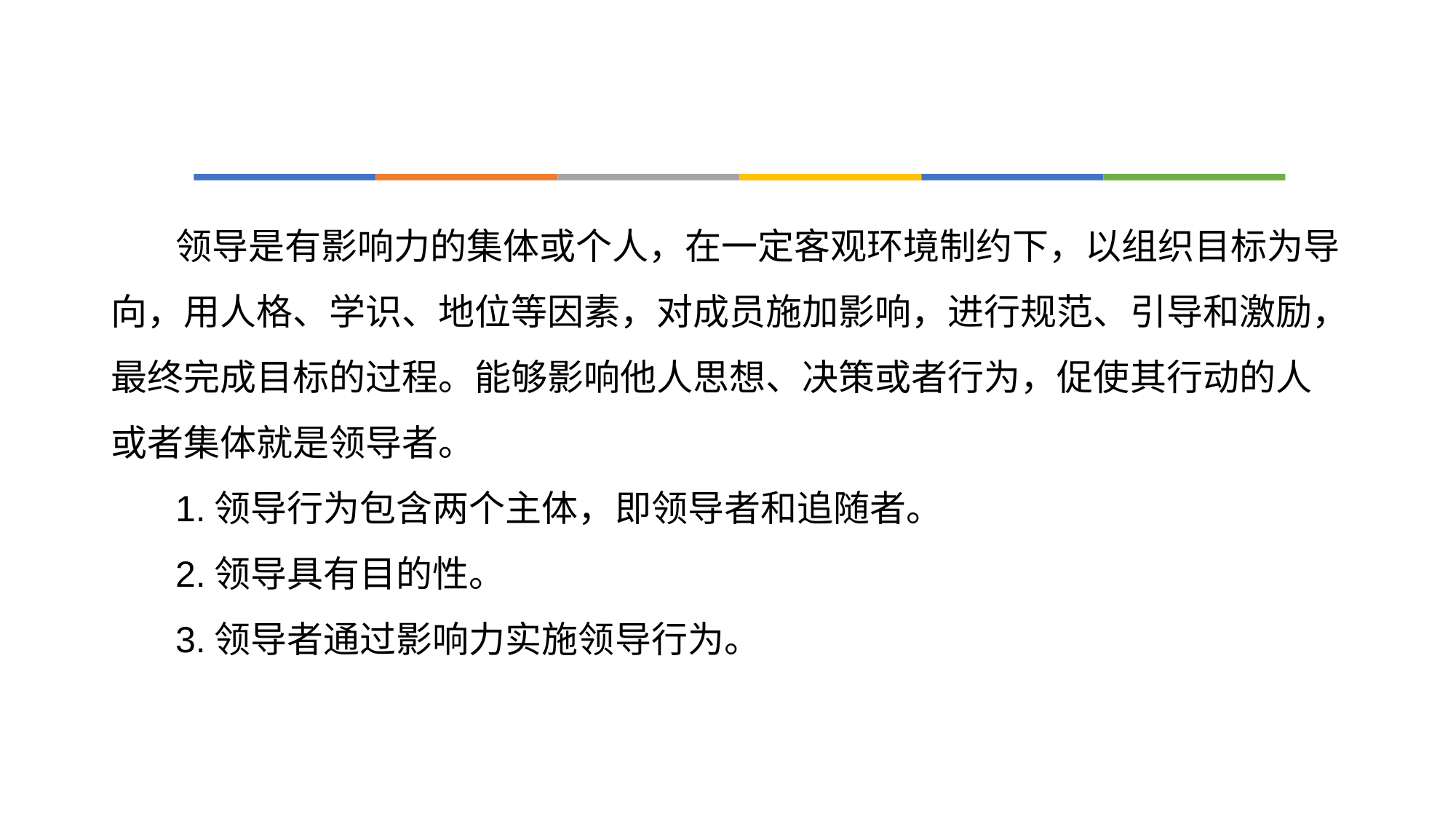

#
领导是有影响力的集体或个人，在一定客观环境制约下，以组织目标为导向，用人格、学识、地位等因素，对成员施加影响，进行规范、引导和激励，最终完成目标的过程。能够影响他人思想、决策或者行为，促使其行动的人或者集体就是领导者。
1.领导行为包含两个主体，即领导者和追随者。
2.领导具有目的性。
3.领导者通过影响力实施领导行为。